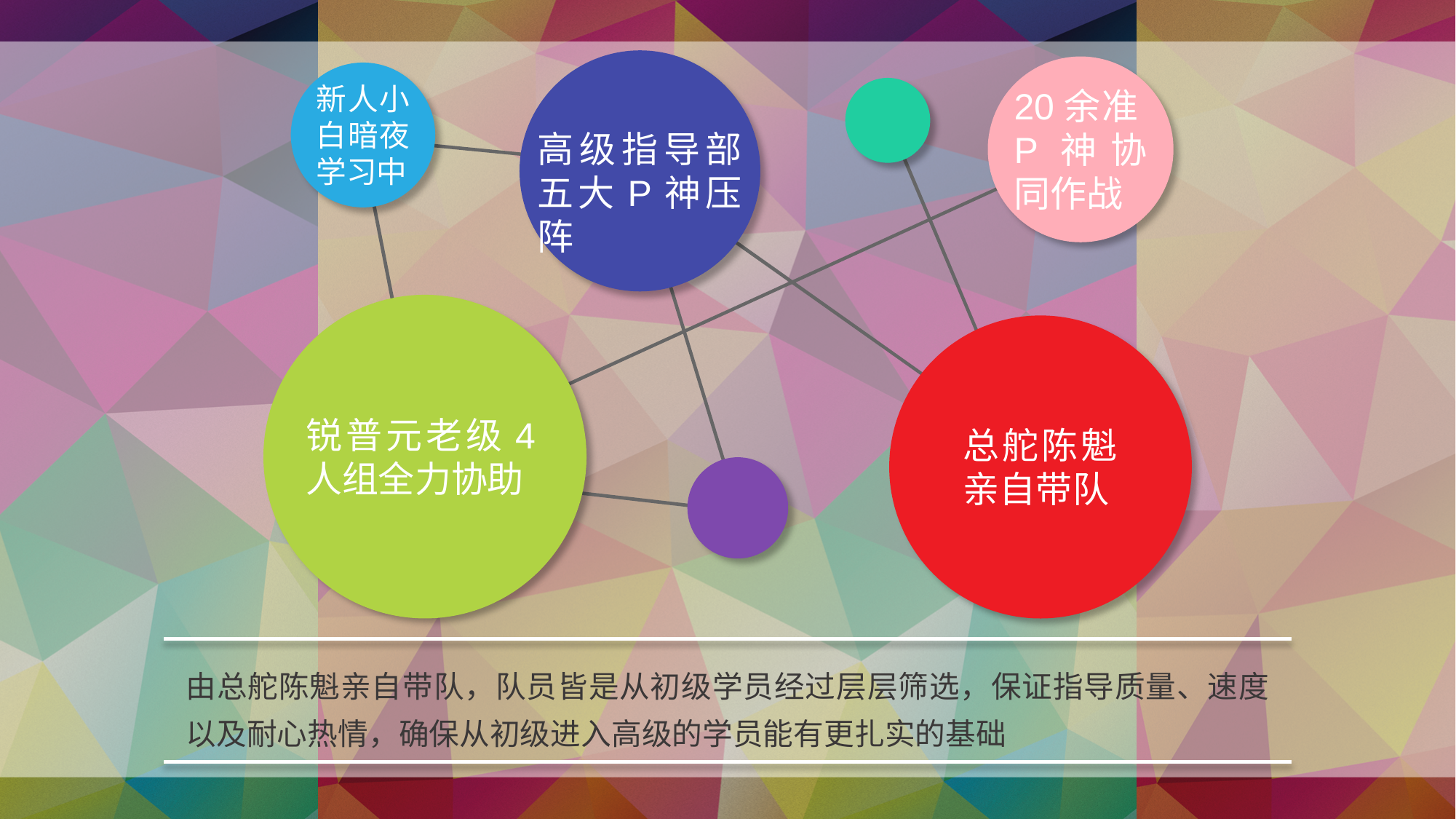

新人小白暗夜学习中
20余准P神协同作战

高级指导部五大P神压阵

锐普元老级4人组全力协助
总舵陈魁亲自带队

由总舵陈魁亲自带队，队员皆是从初级学员经过层层筛选，保证指导质量、速度以及耐心热情，确保从初级进入高级的学员能有更扎实的基础